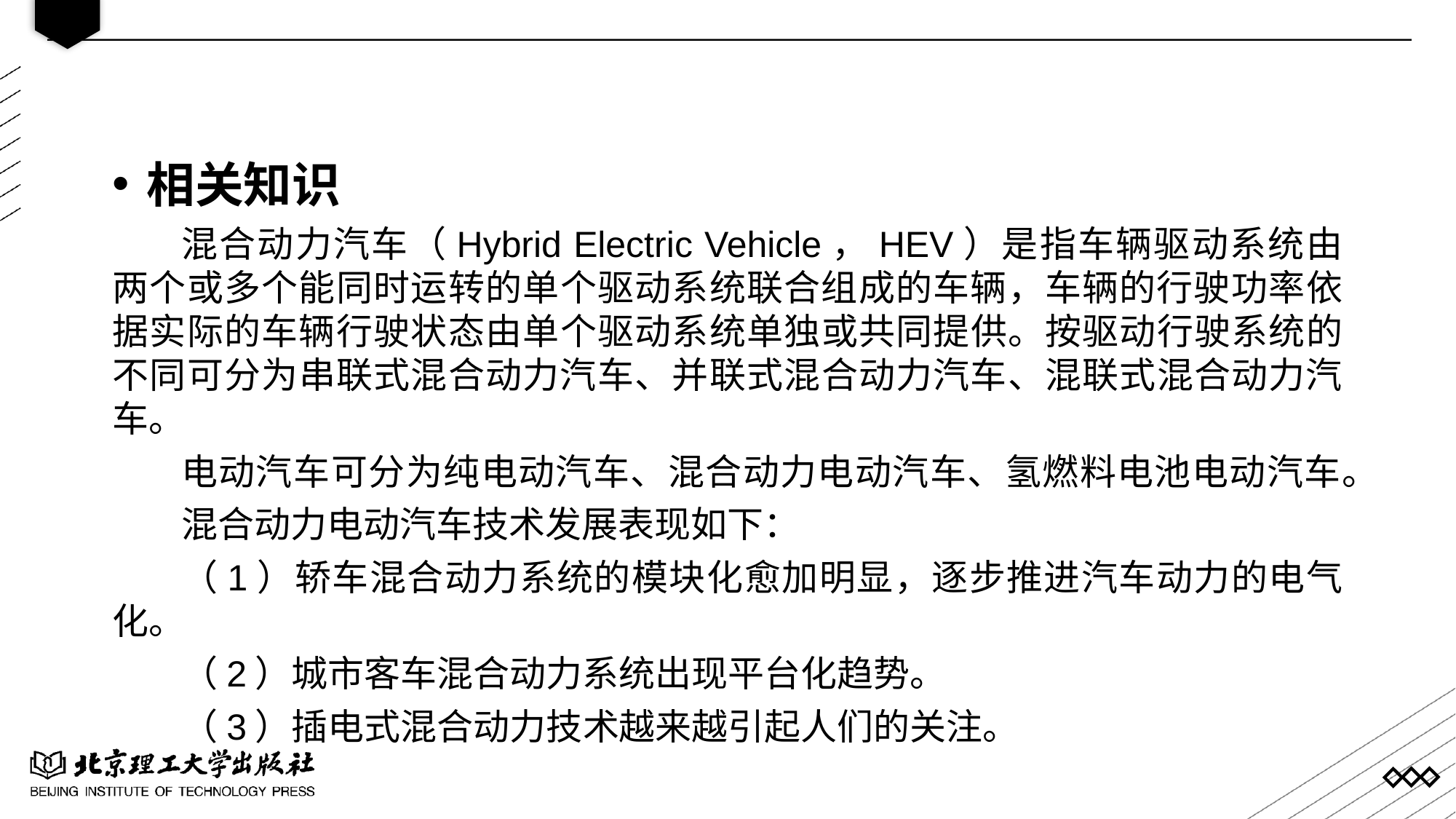

相关知识
混合动力汽车（Hybrid Electric Vehicle，HEV）是指车辆驱动系统由两个或多个能同时运转的单个驱动系统联合组成的车辆，车辆的行驶功率依据实际的车辆行驶状态由单个驱动系统单独或共同提供。按驱动行驶系统的不同可分为串联式混合动力汽车、并联式混合动力汽车、混联式混合动力汽车。
电动汽车可分为纯电动汽车、混合动力电动汽车、氢燃料电池电动汽车。
混合动力电动汽车技术发展表现如下：
（1）轿车混合动力系统的模块化愈加明显，逐步推进汽车动力的电气化。
（2）城市客车混合动力系统出现平台化趋势。
（3）插电式混合动力技术越来越引起人们的关注。